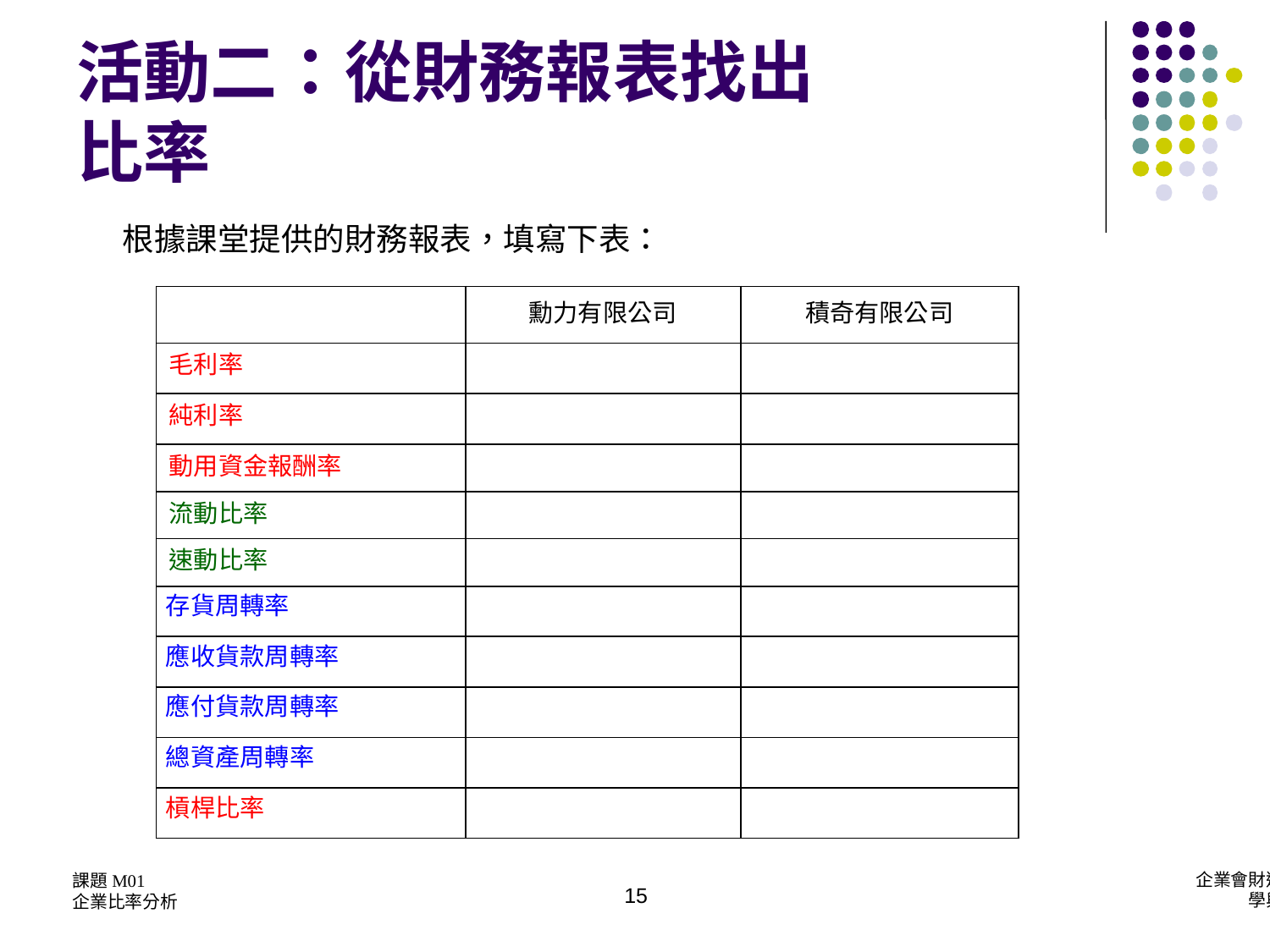

活動二：從財務報表找出
比率
根據課堂提供的財務報表，填寫下表：
|  | 勳力有限公司 | 積奇有限公司 |
| --- | --- | --- |
| 毛利率 |  |  |
| 純利率 |  |  |
| 動用資金報酬率 |  |  |
| 流動比率 |  |  |
| 速動比率 |  |  |
| 存貨周轉率 |  |  |
| 應收貨款周轉率 |  |  |
| 應付貨款周轉率 |  |  |
| 總資產周轉率 |  |  |
| 槓桿比率 |  |  |

15
課題M01
企業比率分析